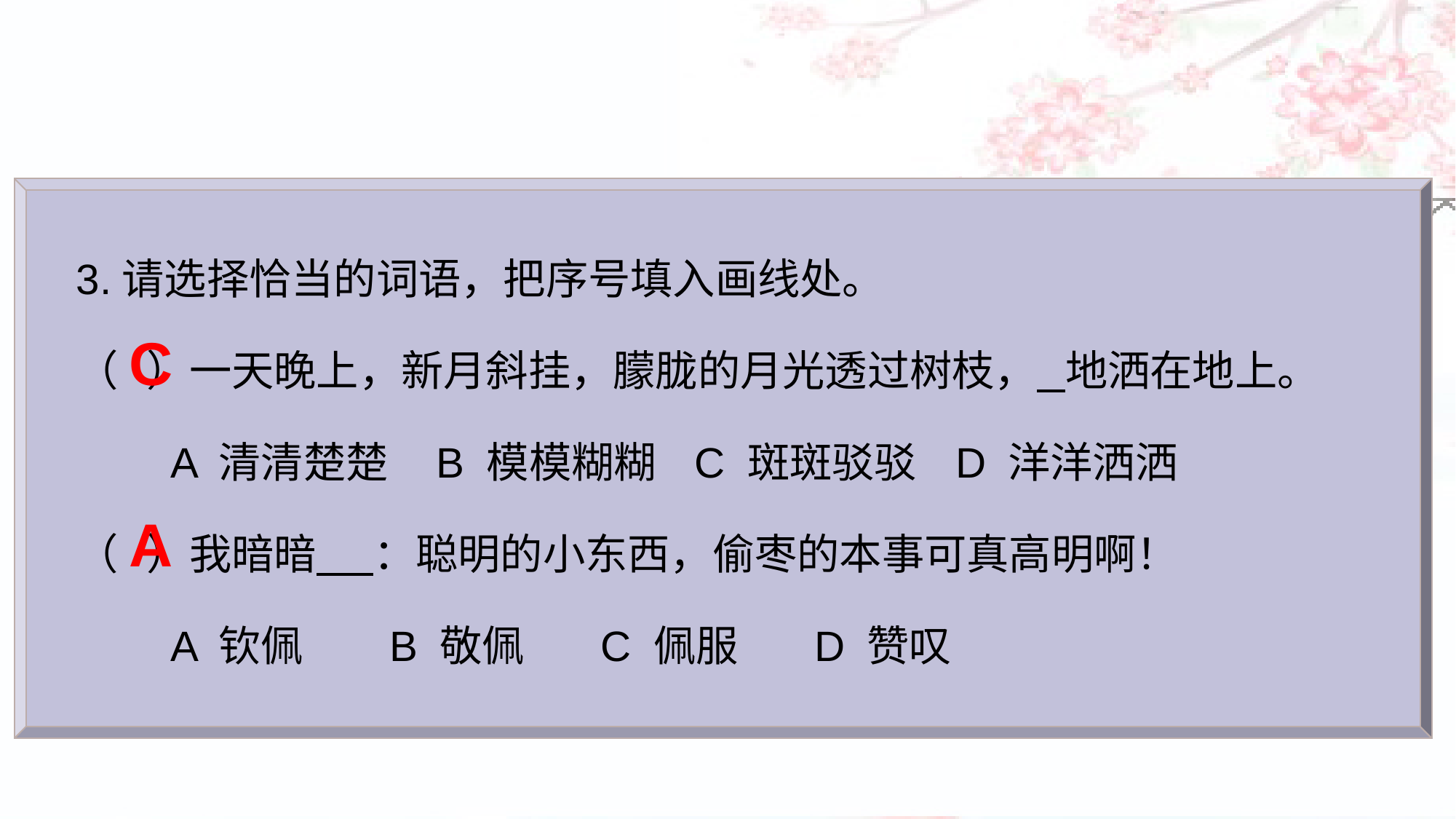

3.请选择恰当的词语，把序号填入画线处。
（   ）一天晚上，新月斜挂，朦胧的月光透过树枝，   地洒在地上。
        A 清清楚楚    B 模模糊糊   C 斑斑驳驳   D 洋洋洒洒
（   ）我暗暗      ：聪明的小东西，偷枣的本事可真高明啊！
        A 钦佩        B 敬佩       C 佩服       D 赞叹
C
A